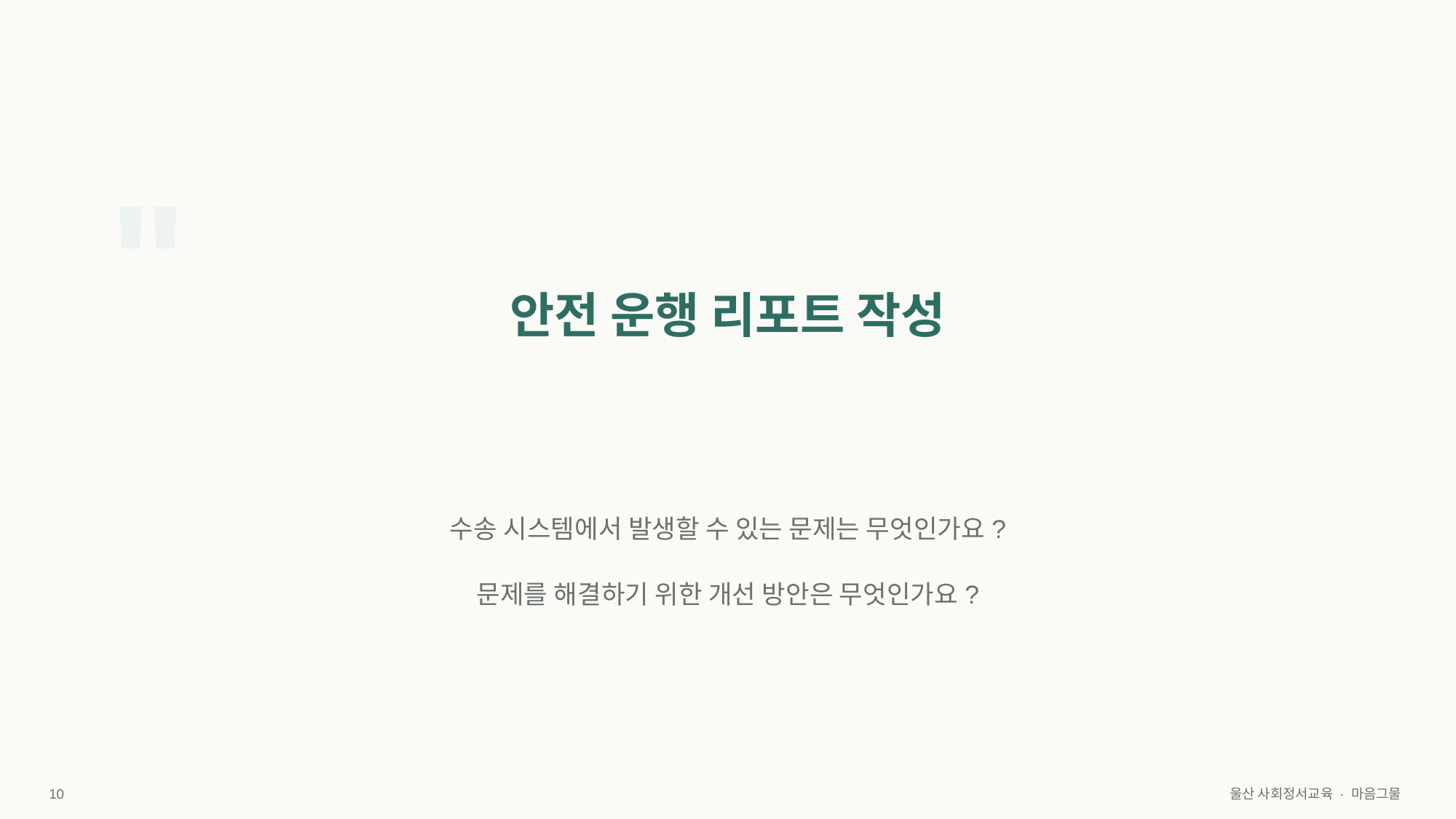

"
안전 운행 리포트 작성
수송 시스템에서 발생할 수 있는 문제는 무엇인가요?
문제를 해결하기 위한 개선 방안은 무엇인가요?
10
울산 사회정서교육 · 마음그물